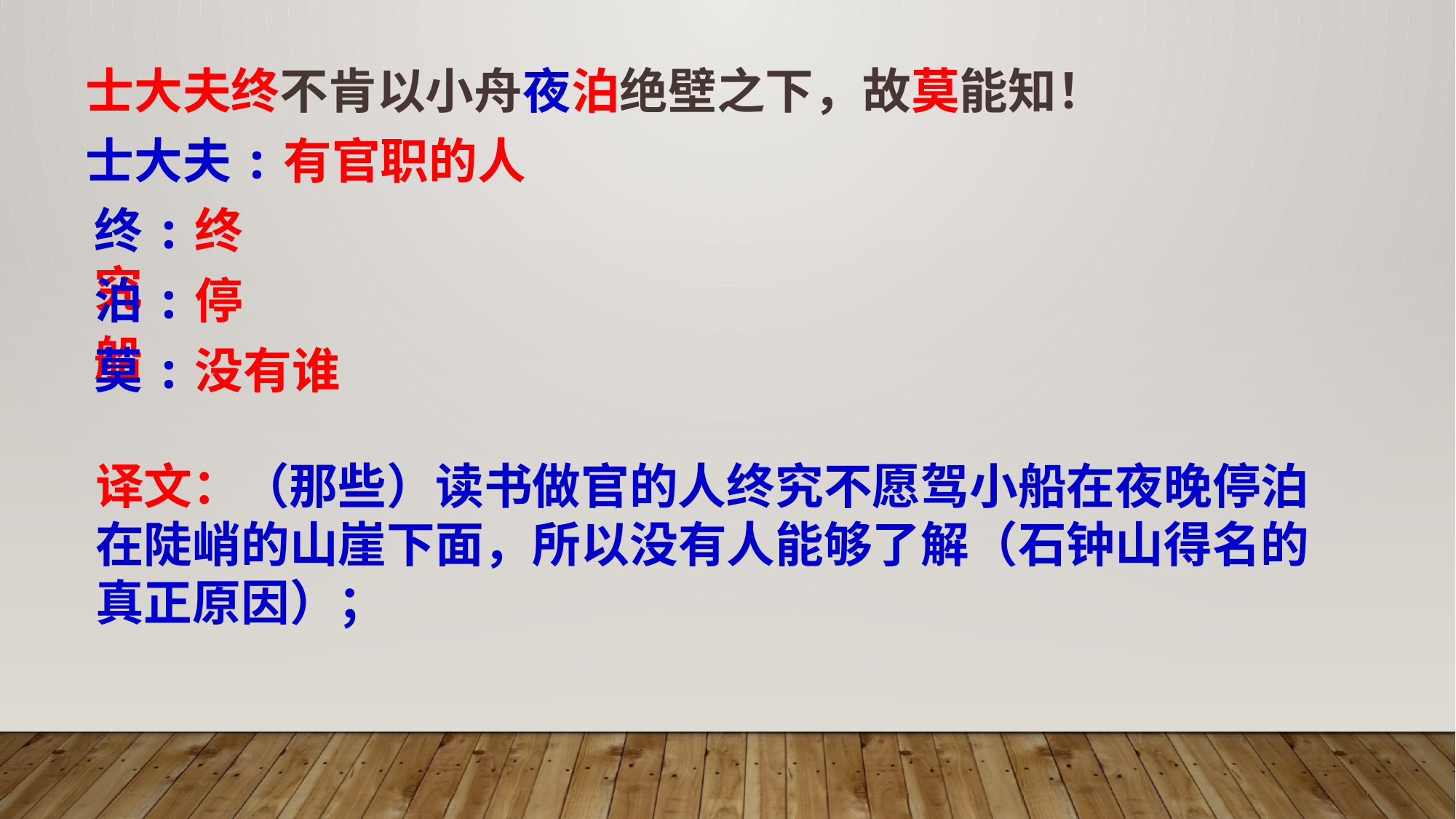

士大夫终不肯以小舟夜泊绝壁之下，故莫能知！
士大夫:有官职的人
终:终究
泊:停船
莫:没有谁
译文：（那些）读书做官的人终究不愿驾小船在夜晚停泊在陡峭的山崖下面，所以没有人能够了解（石钟山得名的真正原因）；